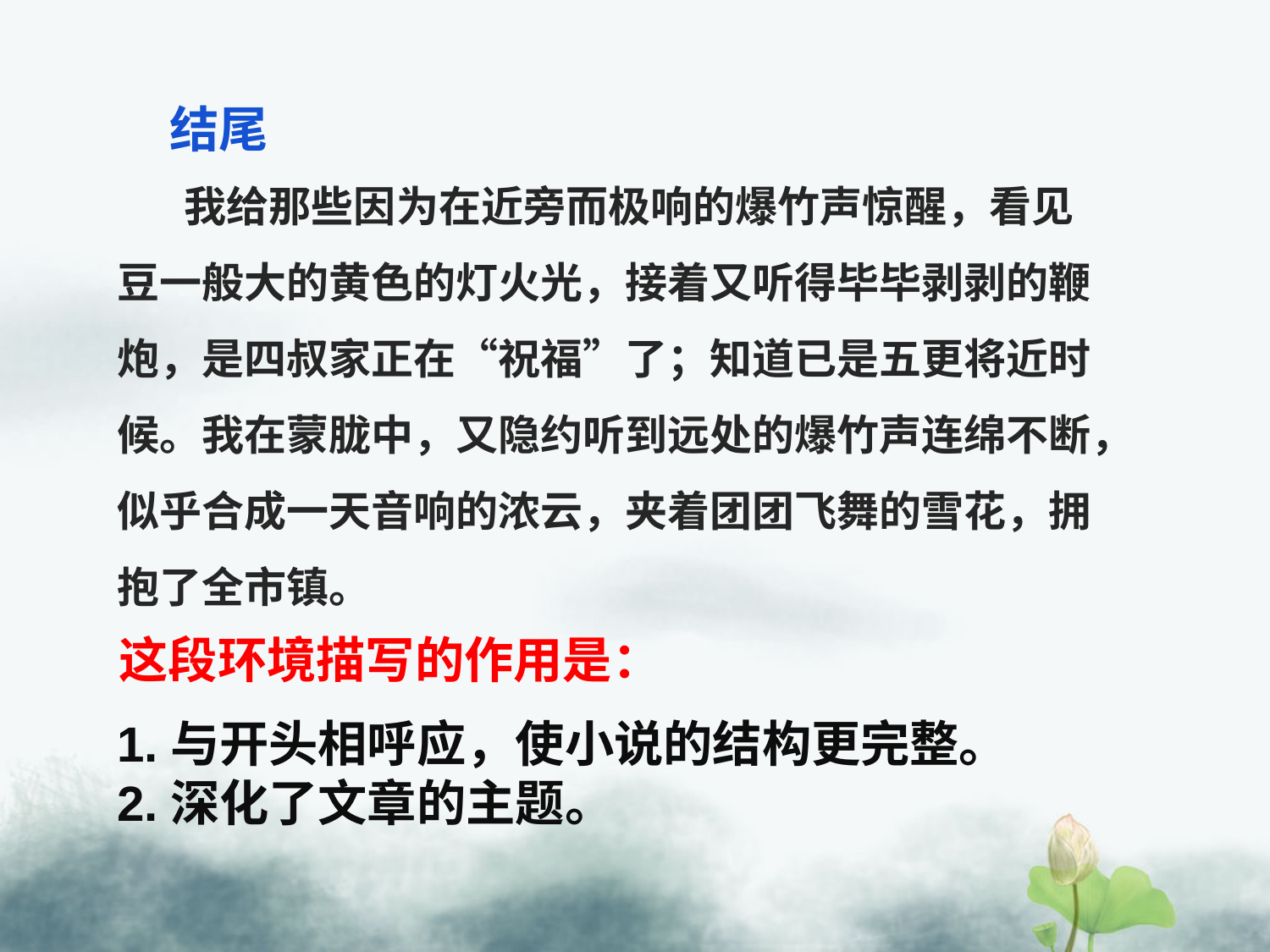

结尾
      我给那些因为在近旁而极响的爆竹声惊醒，看见豆一般大的黄色的灯火光，接着又听得毕毕剥剥的鞭炮，是四叔家正在“祝福”了；知道已是五更将近时候。我在蒙胧中，又隐约听到远处的爆竹声连绵不断，似乎合成一天音响的浓云，夹着团团飞舞的雪花，拥抱了全市镇。
这段环境描写的作用是：
1.与开头相呼应，使小说的结构更完整。
2.深化了文章的主题。